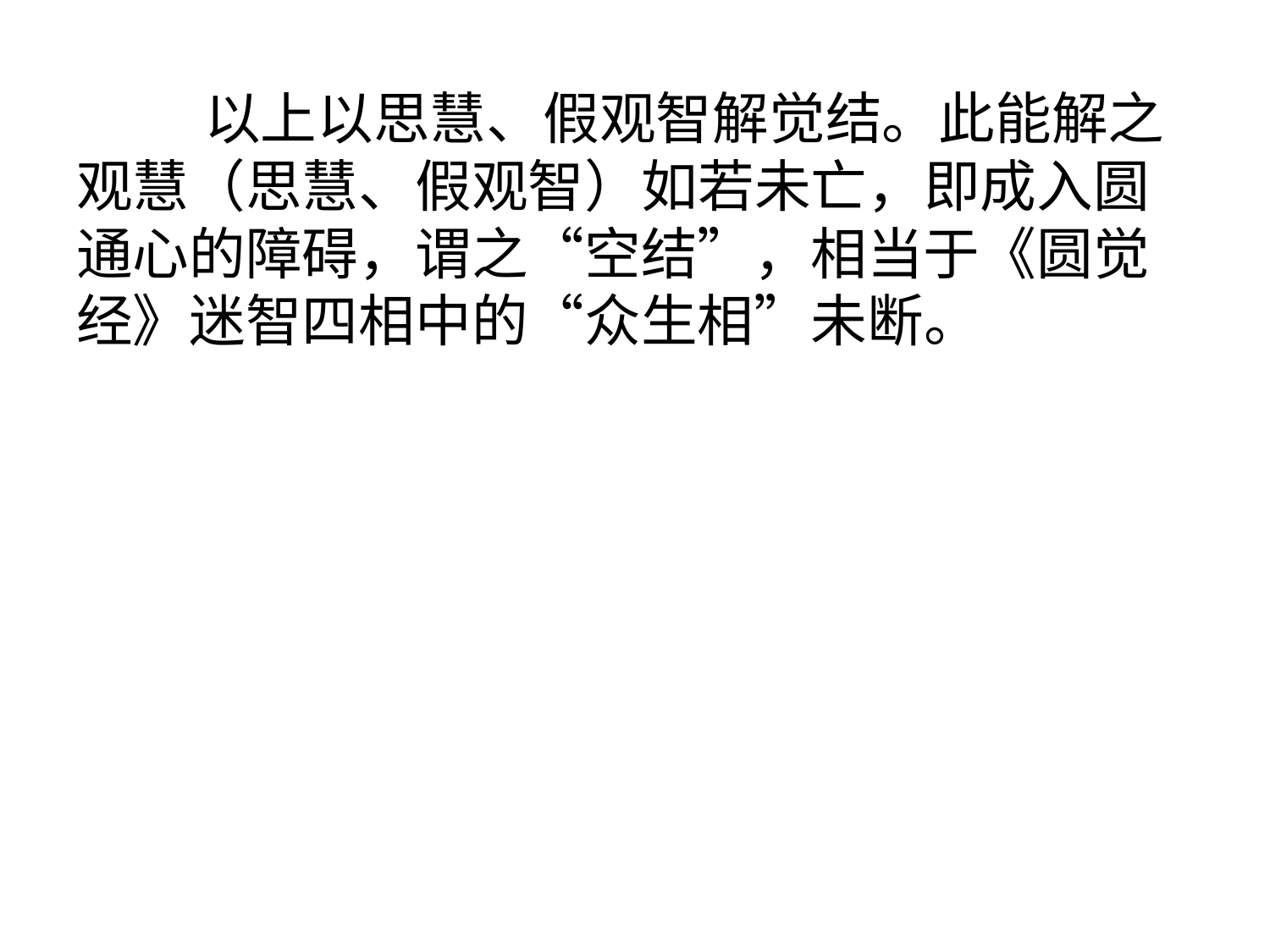

以上以思慧、假观智解觉结。此能解之观慧（思慧、假观智）如若未亡，即成入圆通心的障碍，谓之“空结”，相当于《圆觉经》迷智四相中的“众生相”未断。